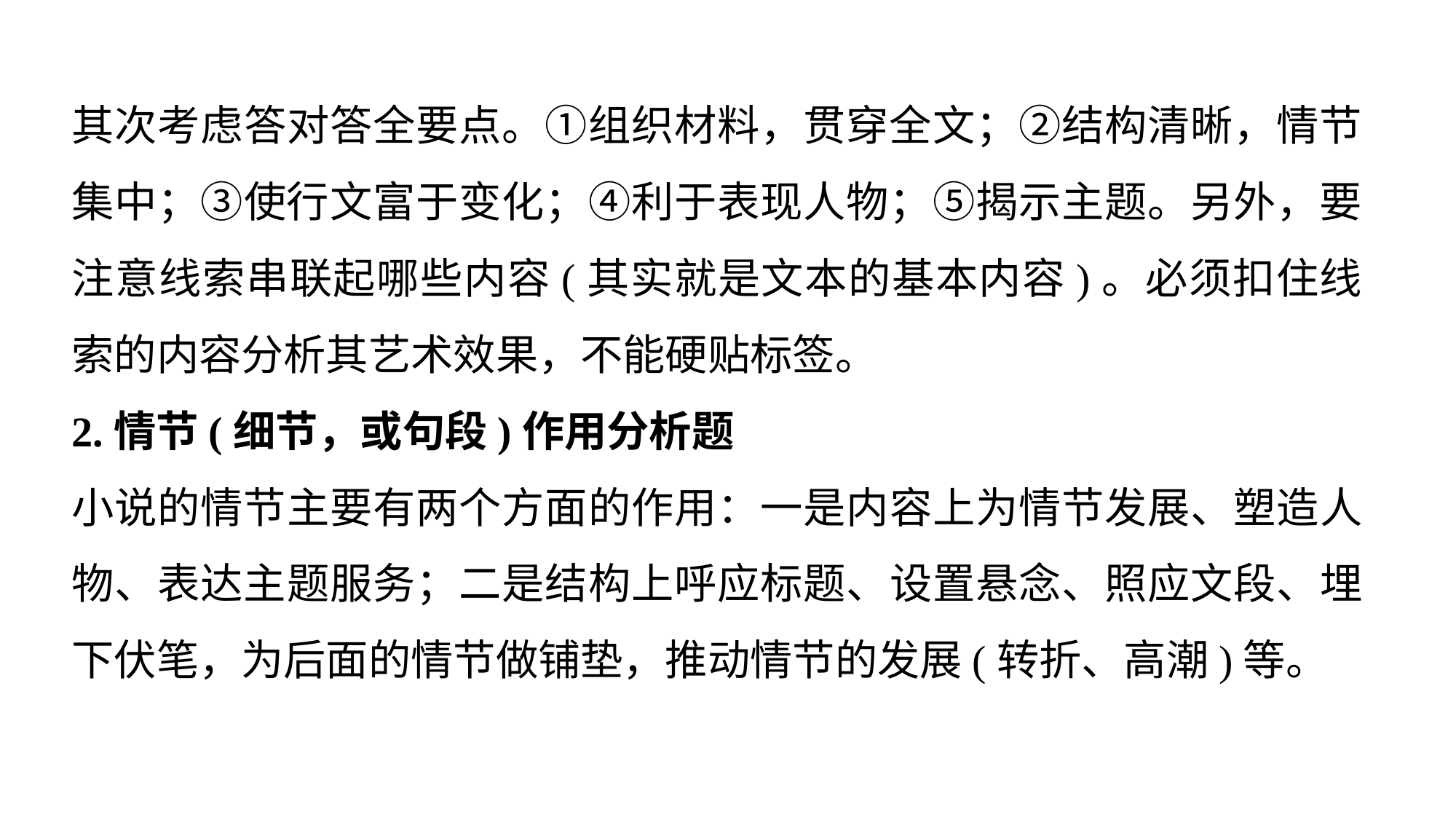

其次考虑答对答全要点。①组织材料，贯穿全文；②结构清晰，情节集中；③使行文富于变化；④利于表现人物；⑤揭示主题。另外，要注意线索串联起哪些内容(其实就是文本的基本内容)。必须扣住线索的内容分析其艺术效果，不能硬贴标签。
2.情节(细节，或句段)作用分析题
小说的情节主要有两个方面的作用：一是内容上为情节发展、塑造人物、表达主题服务；二是结构上呼应标题、设置悬念、照应文段、埋下伏笔，为后面的情节做铺垫，推动情节的发展(转折、高潮)等。